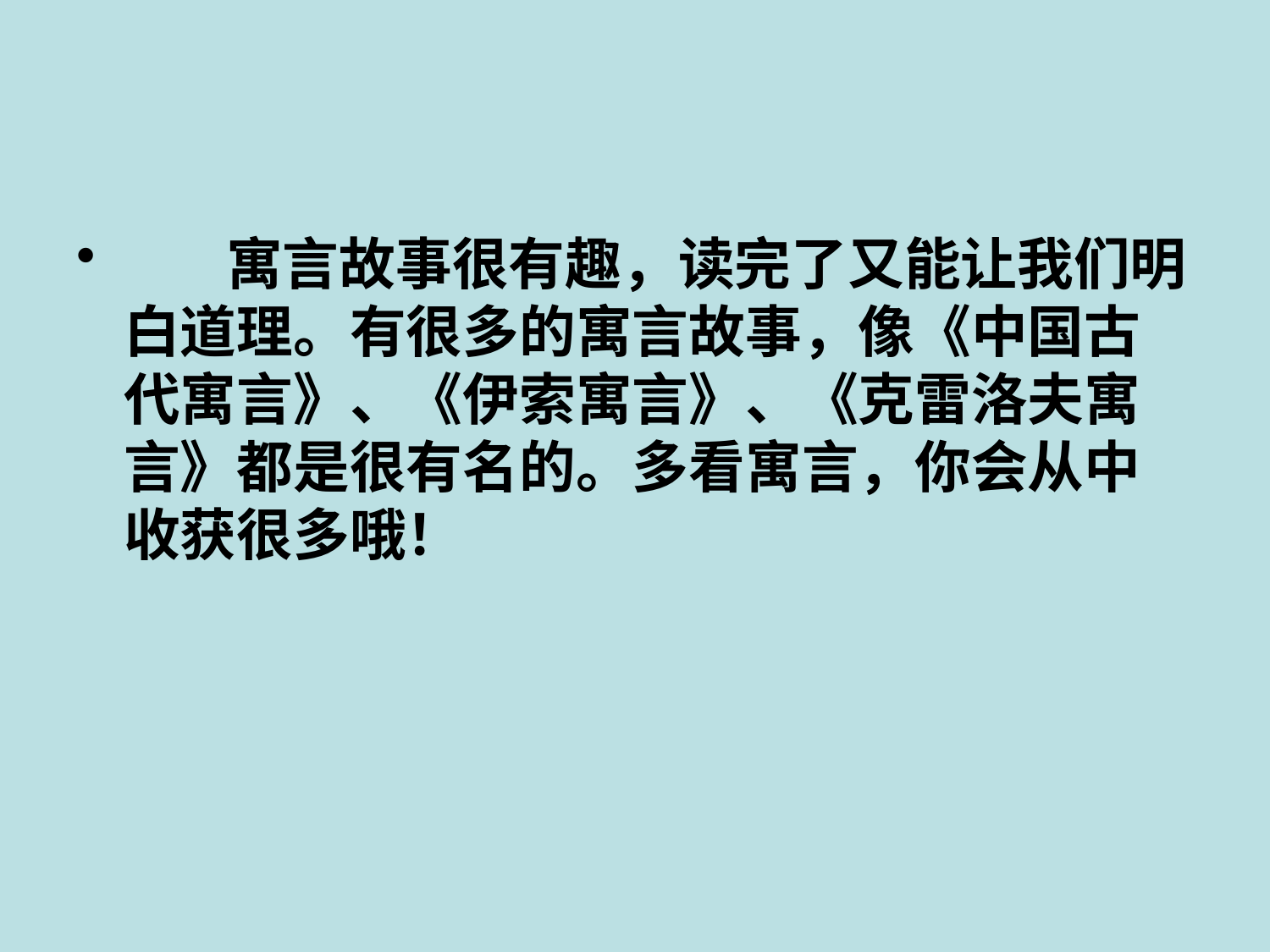

#
       寓言故事很有趣，读完了又能让我们明白道理。有很多的寓言故事，像《中国古代寓言》、《伊索寓言》、《克雷洛夫寓言》都是很有名的。多看寓言，你会从中收获很多哦！